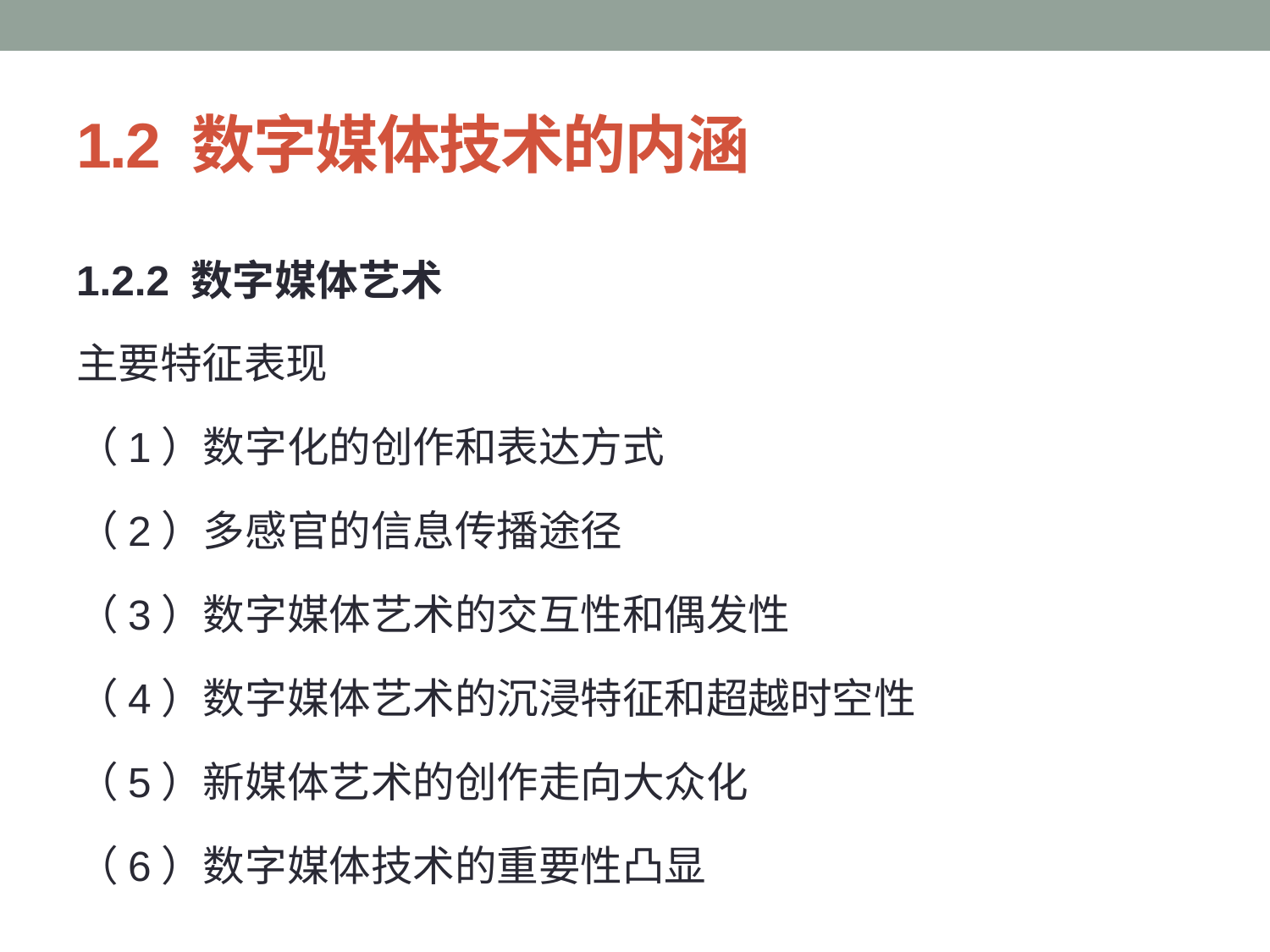

# 1.2 数字媒体技术的内涵
1.2.2 数字媒体艺术
主要特征表现
（1）数字化的创作和表达方式
（2）多感官的信息传播途径
（3）数字媒体艺术的交互性和偶发性
（4）数字媒体艺术的沉浸特征和超越时空性
（5）新媒体艺术的创作走向大众化
（6）数字媒体技术的重要性凸显